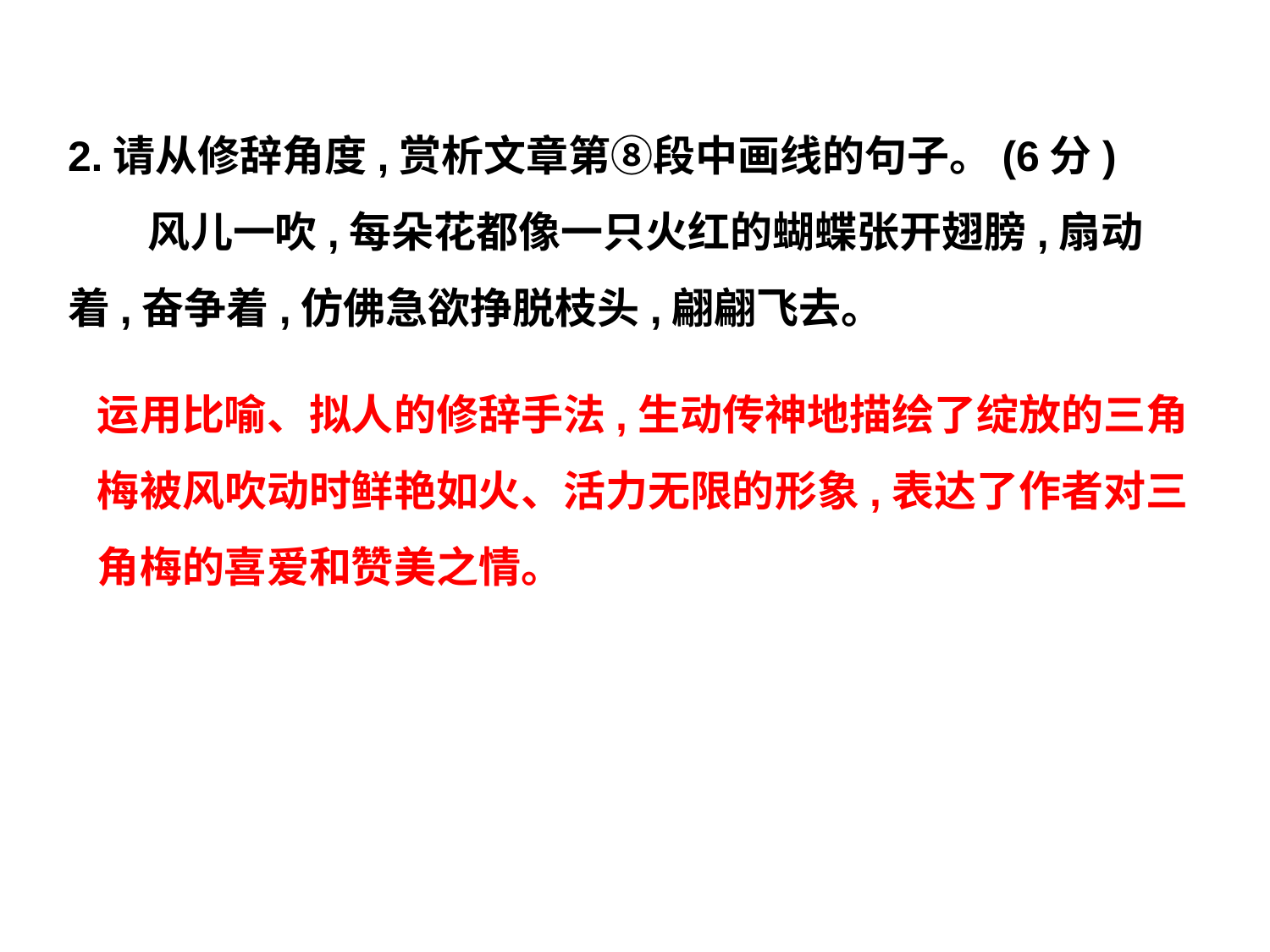

2.请从修辞角度,赏析文章第⑧段中画线的句子。(6分)
　    风儿一吹,每朵花都像一只火红的蝴蝶张开翅膀,扇动着,奋争着,仿佛急欲挣脱枝头,翩翩飞去。
运用比喻、拟人的修辞手法,生动传神地描绘了绽放的三角梅被风吹动时鲜艳如火、活力无限的形象,表达了作者对三角梅的喜爱和赞美之情。